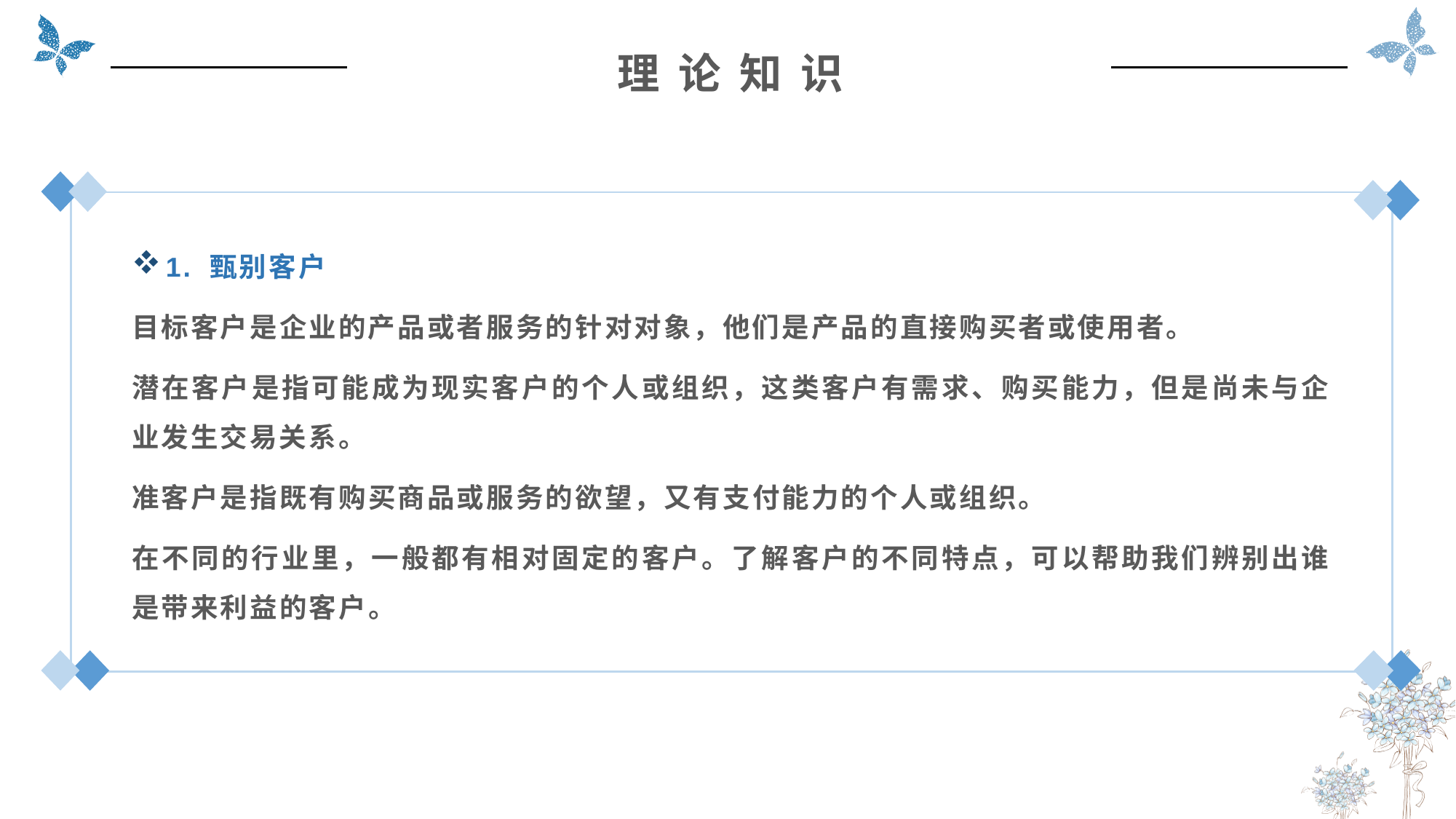

理 论 知 识

1. 甄别客户
目标客户是企业的产品或者服务的针对对象，他们是产品的直接购买者或使用者。
潜在客户是指可能成为现实客户的个人或组织，这类客户有需求、购买能力，但是尚未与企业发生交易关系。
准客户是指既有购买商品或服务的欲望，又有支付能力的个人或组织。
在不同的行业里，一般都有相对固定的客户。了解客户的不同特点，可以帮助我们辨别出谁是带来利益的客户。